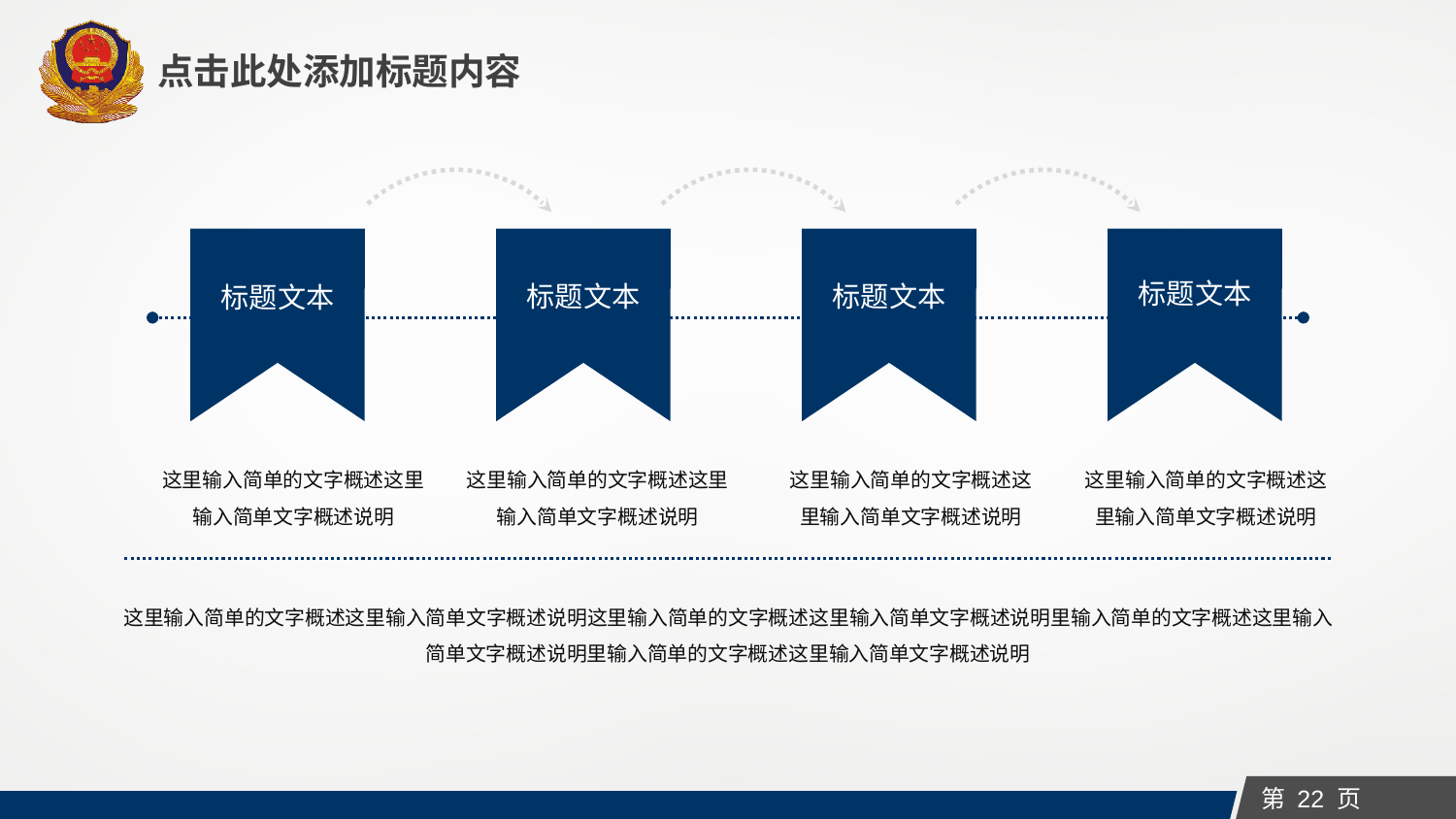

点击此处添加标题内容

标题文本

标题文本

标题文本

标题文本

这里输入简单的文字概述这里输入简单文字概述说明
这里输入简单的文字概述这里输入简单文字概述说明
这里输入简单的文字概述这里输入简单文字概述说明
这里输入简单的文字概述这里输入简单文字概述说明
这里输入简单的文字概述这里输入简单文字概述说明这里输入简单的文字概述这里输入简单文字概述说明里输入简单的文字概述这里输入简单文字概述说明里输入简单的文字概述这里输入简单文字概述说明